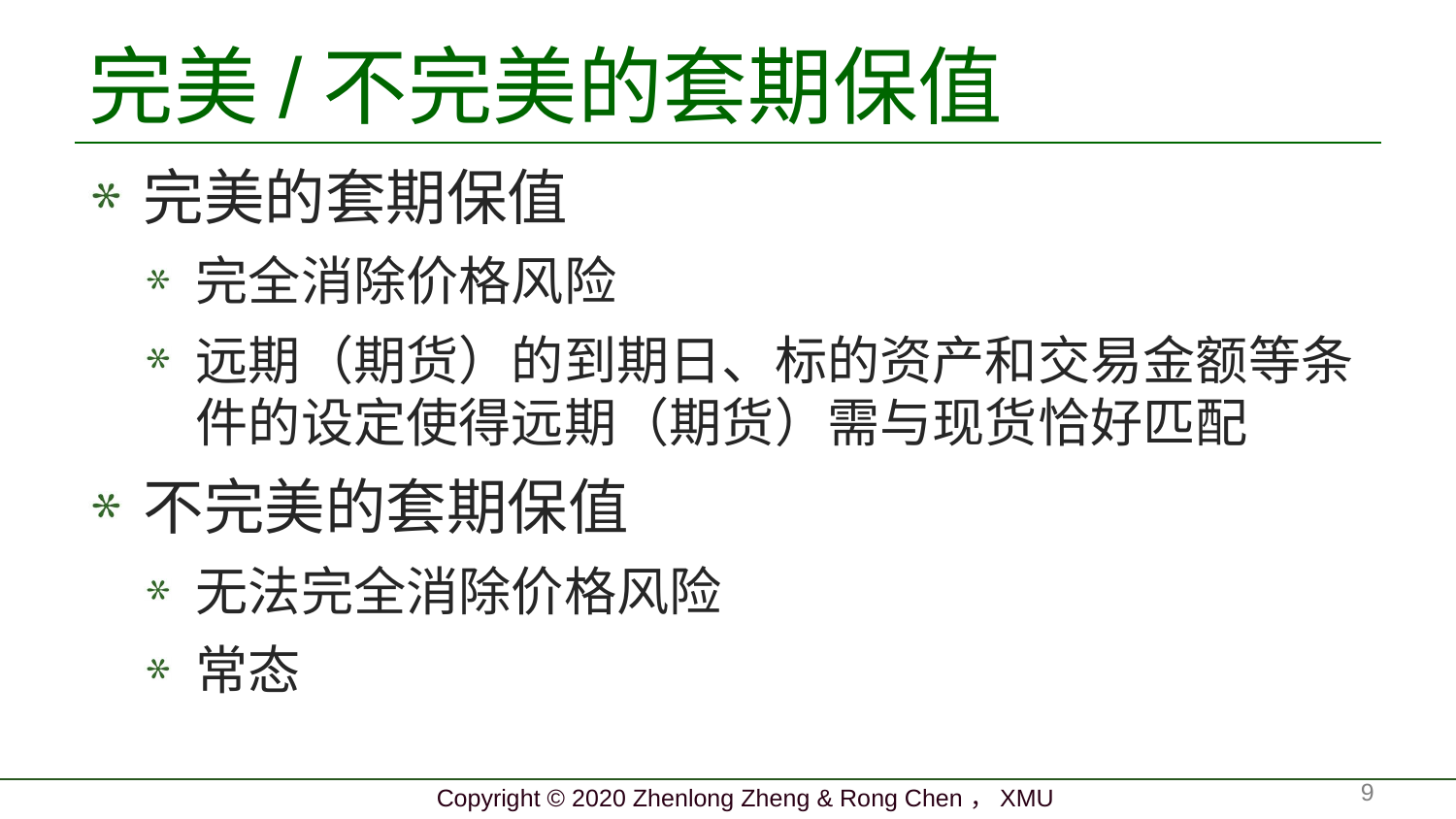

# 完美/不完美的套期保值
完美的套期保值
完全消除价格风险
远期（期货）的到期日、标的资产和交易金额等条件的设定使得远期（期货）需与现货恰好匹配
不完美的套期保值
无法完全消除价格风险
常态
9